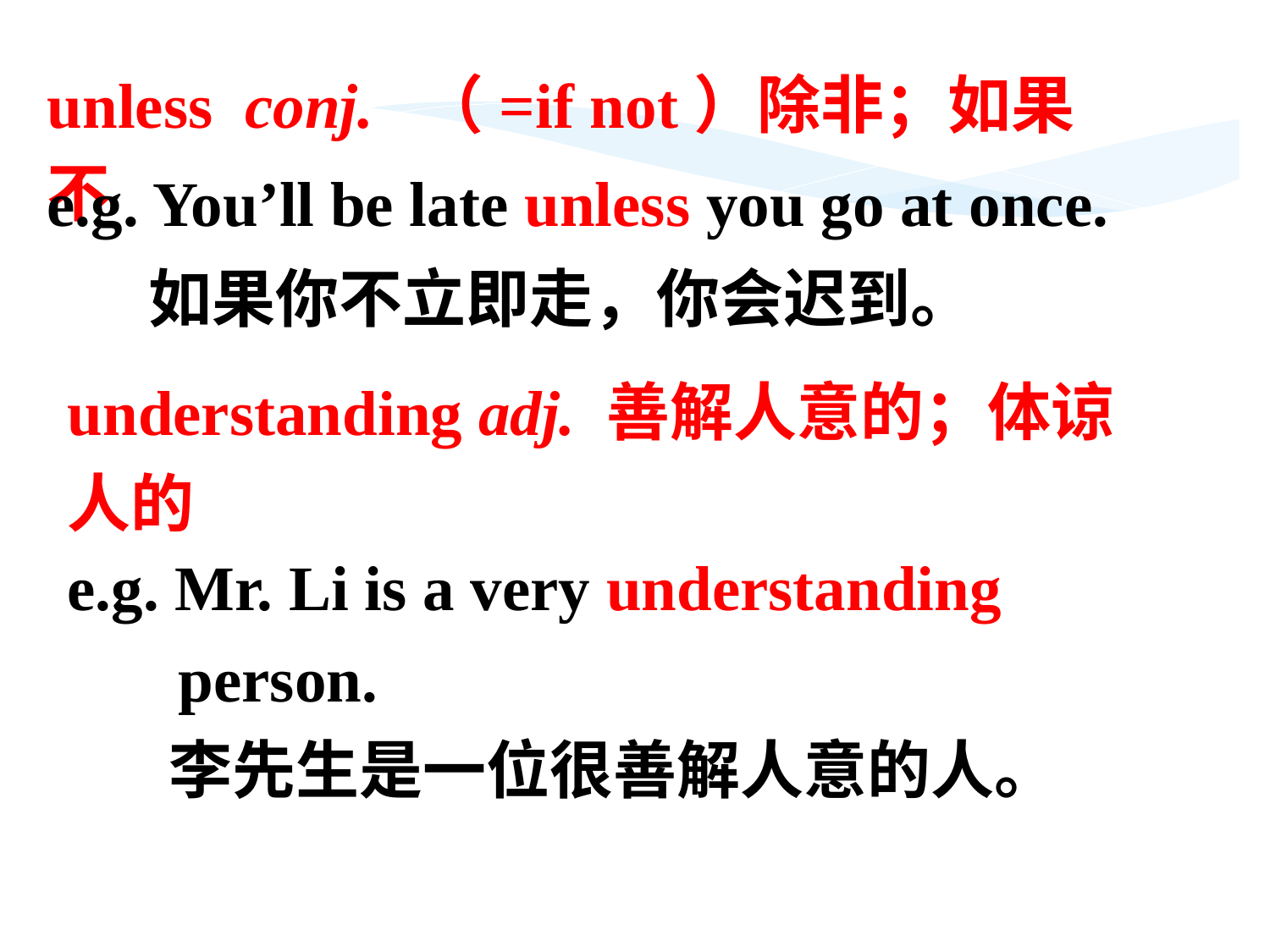

unless  conj.  （=if not）除非；如果不
e.g. You’ll be late unless you go at once.
      如果你不立即走，你会迟到。
understanding adj. 善解人意的；体谅人的
e.g. Mr. Li is a very understanding
       person.
      李先生是一位很善解人意的人。